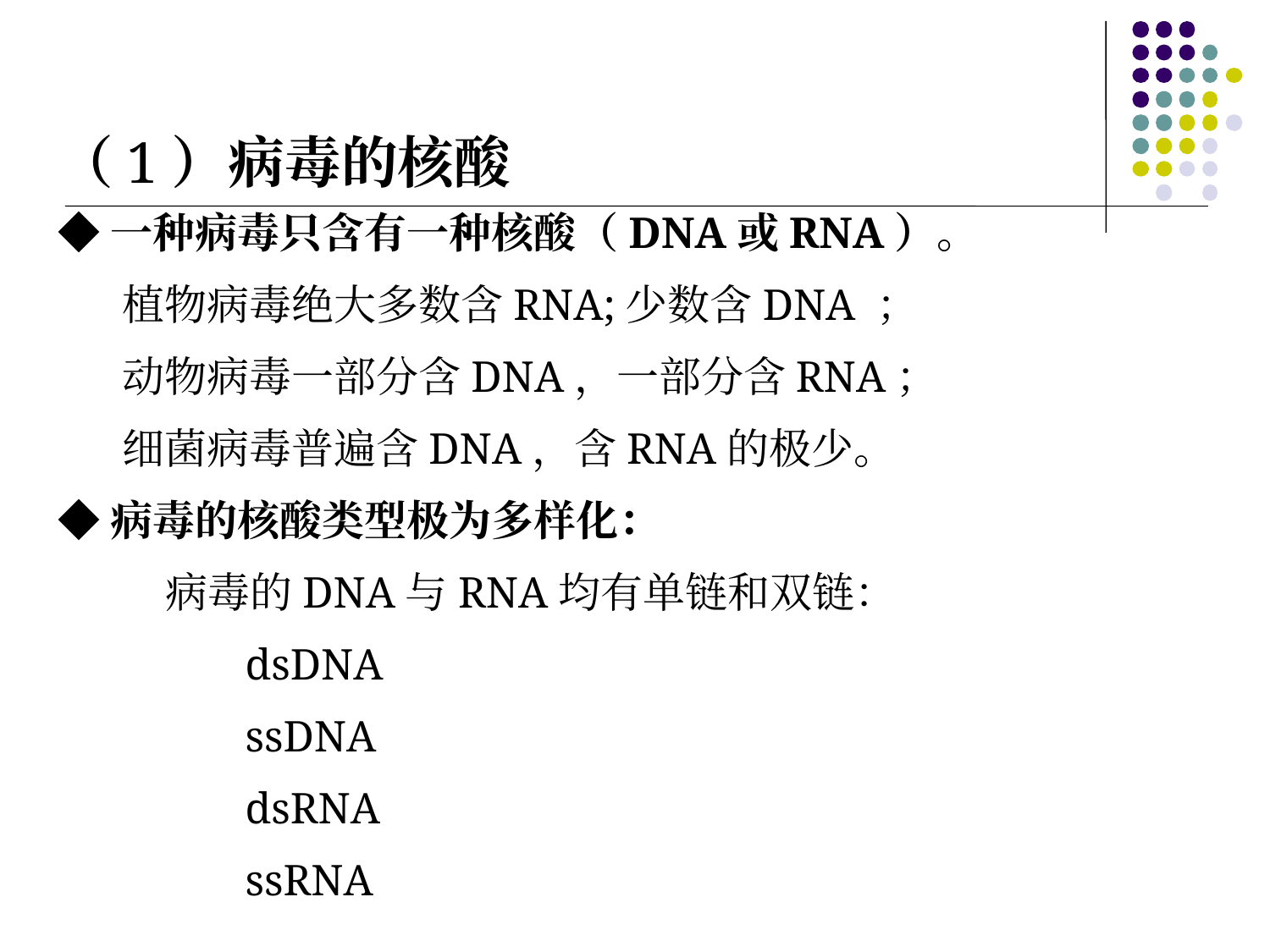

（1）病毒的核酸
◆一种病毒只含有一种核酸（DNA或RNA）。
     植物病毒绝大多数含RNA;少数含DNA ；
     动物病毒一部分含DNA，一部分含RNA；
     细菌病毒普遍含DNA，含RNA的极少。
◆病毒的核酸类型极为多样化：
         病毒的DNA与RNA均有单链和双链：
                 dsDNA
                 ssDNA
                 dsRNA
                 ssRNA